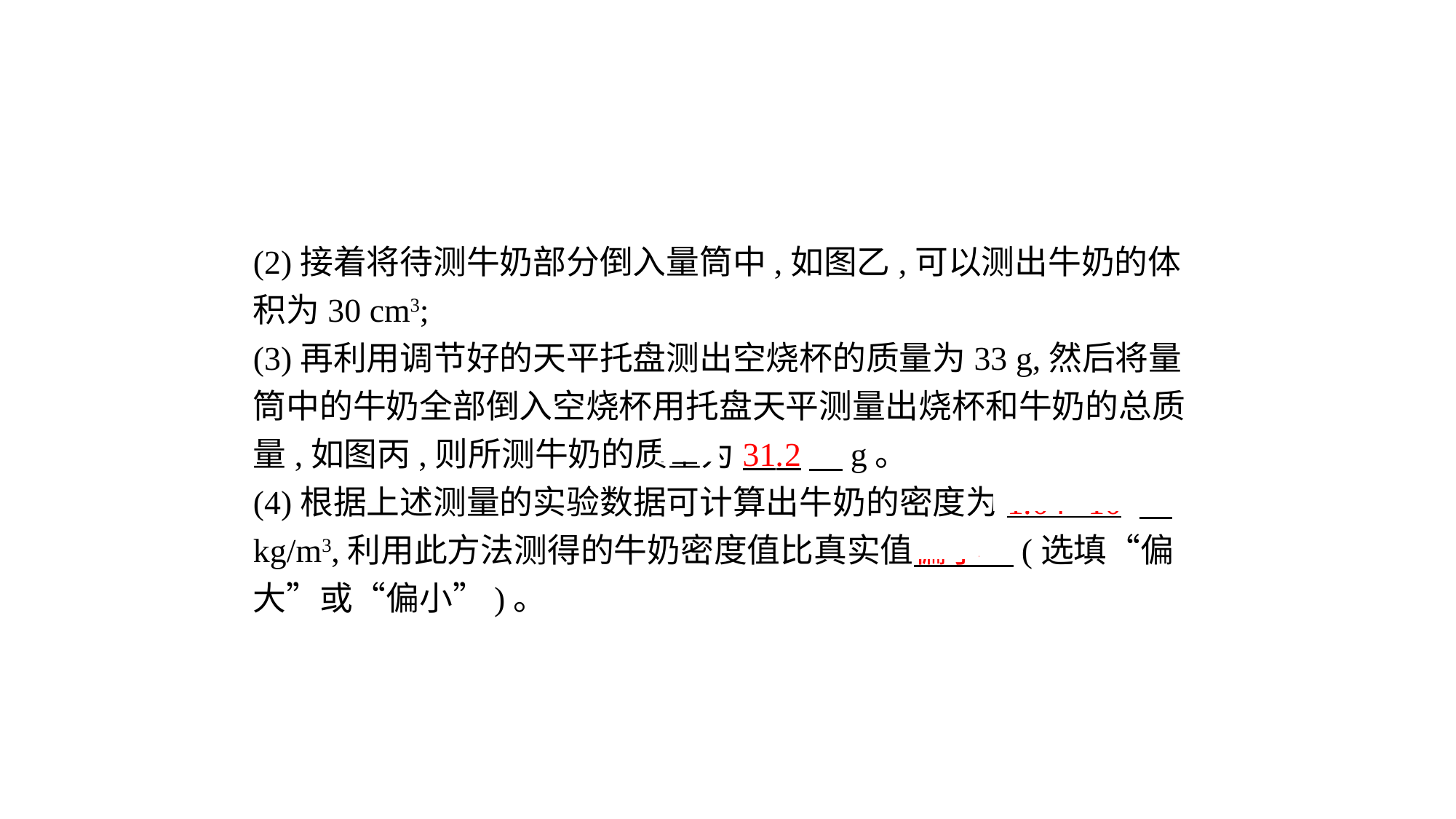

(2)接着将待测牛奶部分倒入量筒中,如图乙,可以测出牛奶的体积为30 cm3;
(3)再利用调节好的天平托盘测出空烧杯的质量为33 g,然后将量筒中的牛奶全部倒入空烧杯用托盘天平测量出烧杯和牛奶的总质量,如图丙,则所测牛奶的质量为31.2　g。
(4)根据上述测量的实验数据可计算出牛奶的密度为1.04×103　kg/m3,利用此方法测得的牛奶密度值比真实值偏小　(选填“偏大”或“偏小”)。